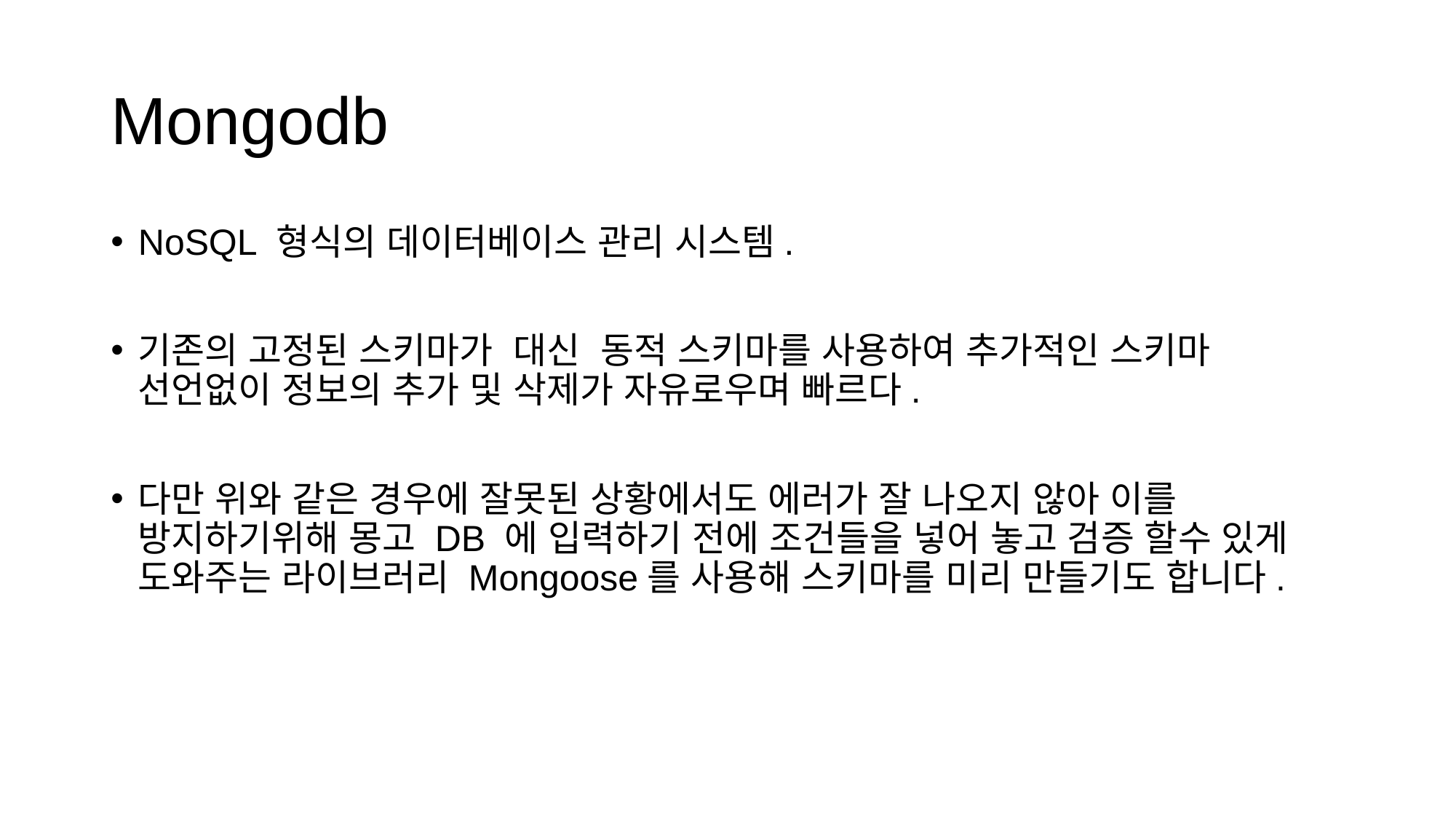

# Mongodb
NoSQL 형식의 데이터베이스 관리 시스템.

기존의 고정된 스키마가  대신  동적 스키마를 사용하여 추가적인 스키마 선언없이 정보의 추가 및 삭제가 자유로우며 빠르다.

다만 위와 같은 경우에 잘못된 상황에서도 에러가 잘 나오지 않아 이를 방지하기위해 몽고 DB 에 입력하기 전에 조건들을 넣어 놓고 검증 할수 있게 도와주는 라이브러리 Mongoose를 사용해 스키마를 미리 만들기도 합니다.